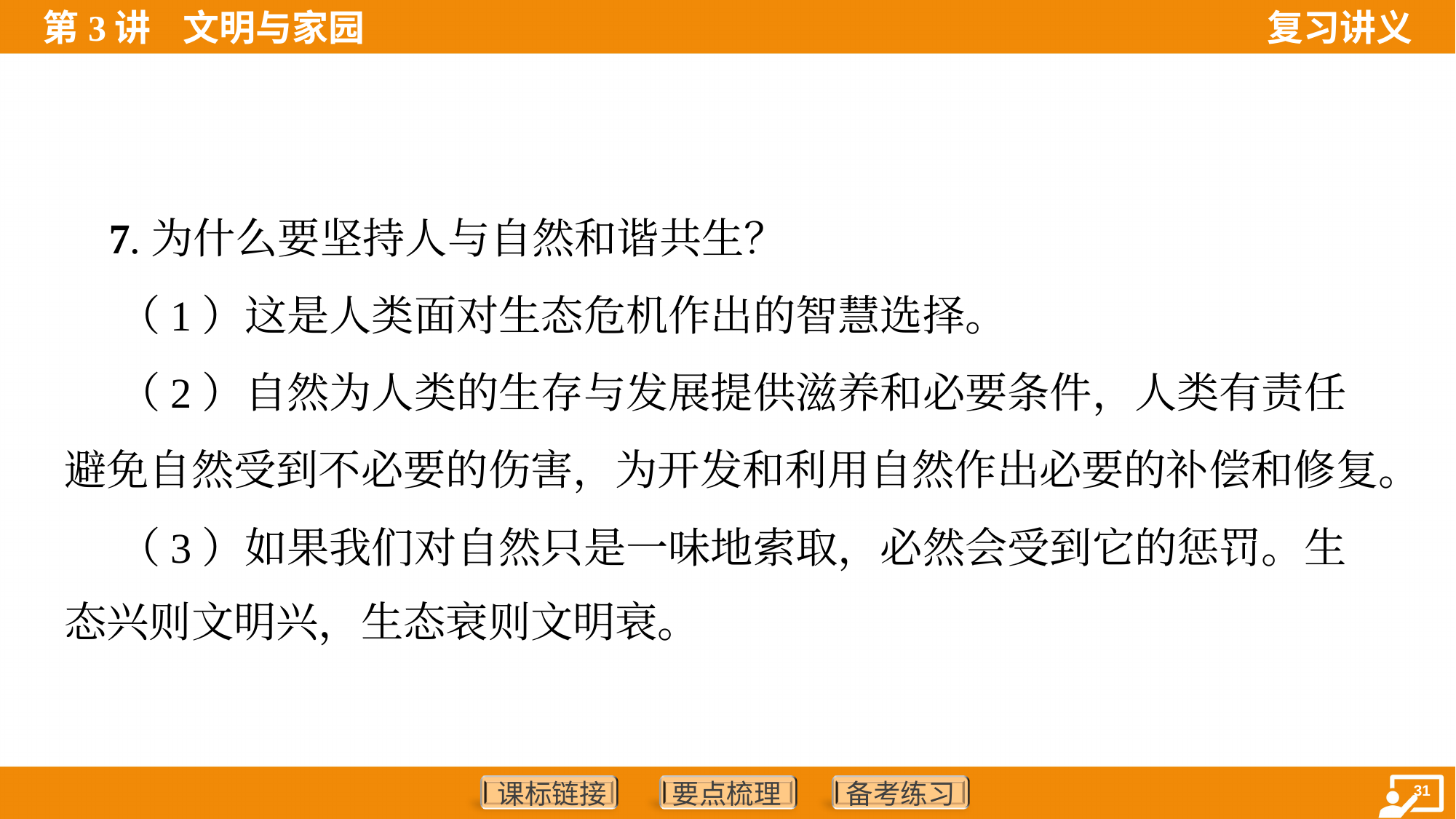

7.为什么要坚持人与自然和谐共生？
    （1）这是人类面对生态危机作出的智慧选择。
    （2）自然为人类的生存与发展提供滋养和必要条件，人类有责任
避免自然受到不必要的伤害，为开发和利用自然作出必要的补偿和修复。
    （3）如果我们对自然只是一味地索取，必然会受到它的惩罚。生
态兴则文明兴，生态衰则文明衰。